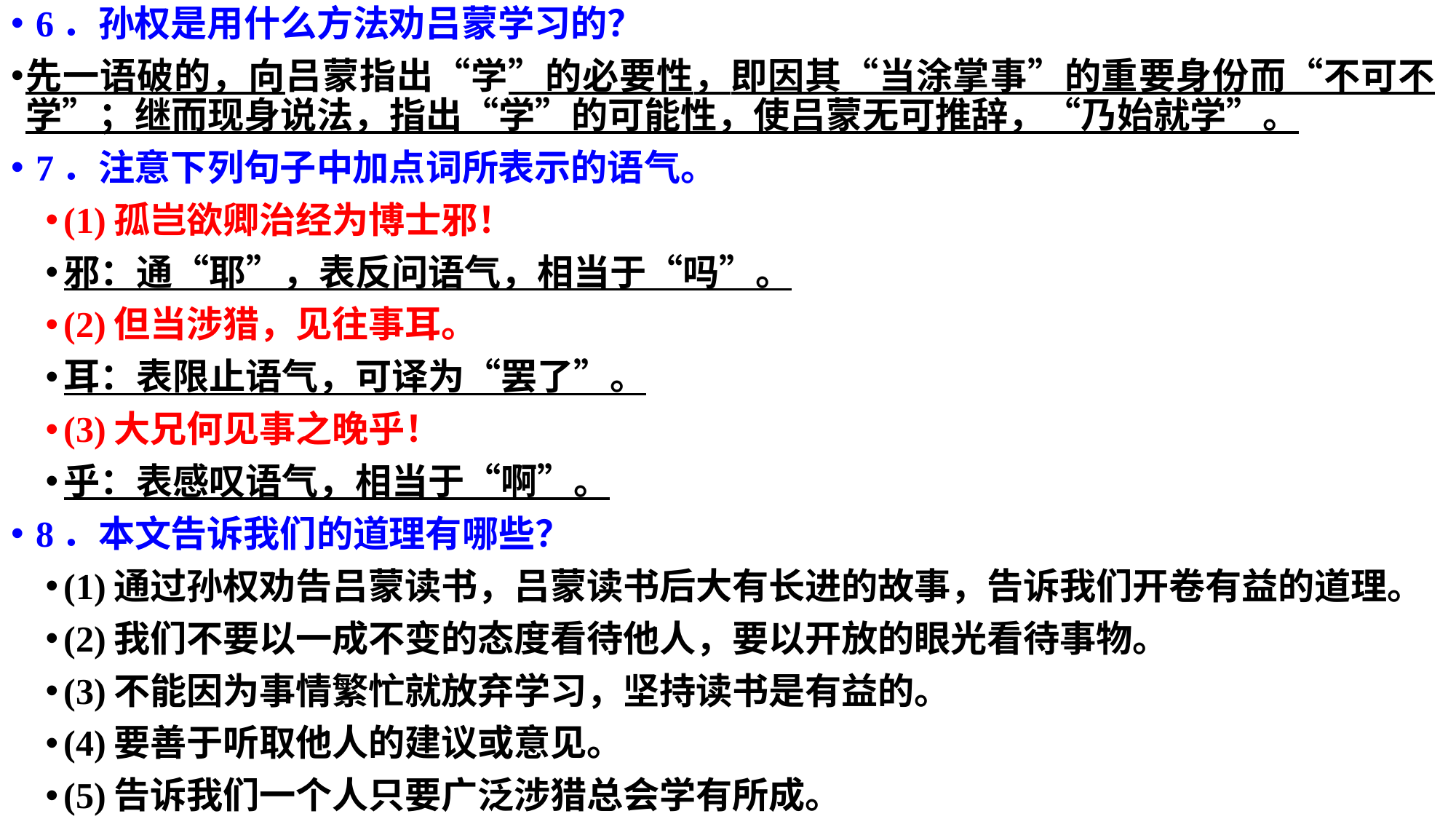

6．孙权是用什么方法劝吕蒙学习的？
先一语破的，向吕蒙指出“学”的必要性，即因其“当涂掌事”的重要身份而“不可不学”；继而现身说法，指出“学”的可能性，使吕蒙无可推辞，“乃始就学”。
7．注意下列句子中加点词所表示的语气。
(1)孤岂欲卿治经为博士邪！
邪：通“耶”，表反问语气，相当于“吗”。
(2)但当涉猎，见往事耳。
耳：表限止语气，可译为“罢了”。
(3)大兄何见事之晚乎！
乎：表感叹语气，相当于“啊”。
8．本文告诉我们的道理有哪些？
(1)通过孙权劝告吕蒙读书，吕蒙读书后大有长进的故事，告诉我们开卷有益的道理。
(2)我们不要以一成不变的态度看待他人，要以开放的眼光看待事物。
(3)不能因为事情繁忙就放弃学习，坚持读书是有益的。
(4)要善于听取他人的建议或意见。
(5)告诉我们一个人只要广泛涉猎总会学有所成。